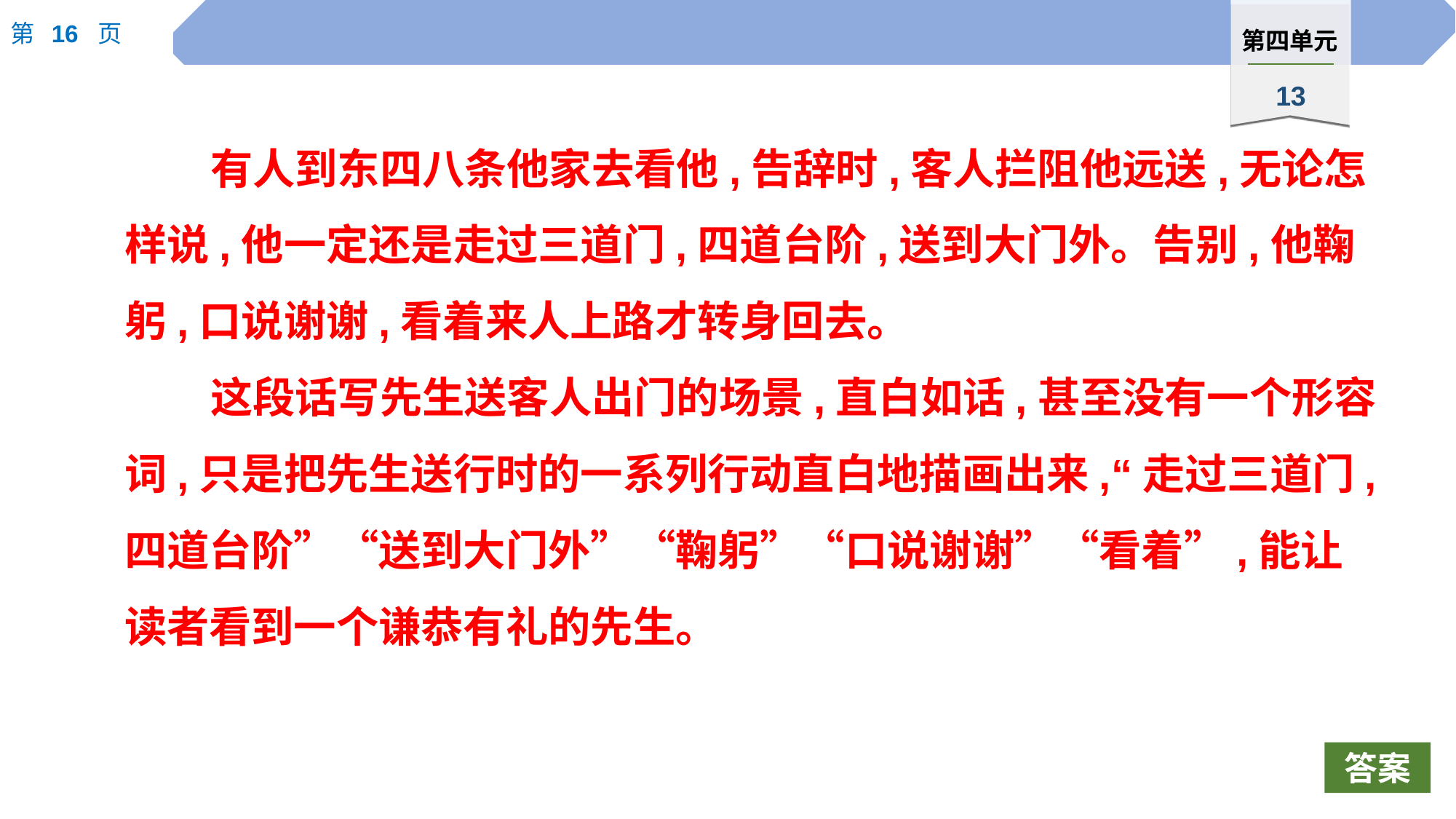

有人到东四八条他家去看他,告辞时,客人拦阻他远送,无论怎样说,他一定还是走过三道门,四道台阶,送到大门外。告别,他鞠躬,口说谢谢,看着来人上路才转身回去。
这段话写先生送客人出门的场景,直白如话,甚至没有一个形容词,只是把先生送行时的一系列行动直白地描画出来,“走过三道门,四道台阶”“送到大门外”“鞠躬”“口说谢谢”“看着”,能让读者看到一个谦恭有礼的先生。
答案